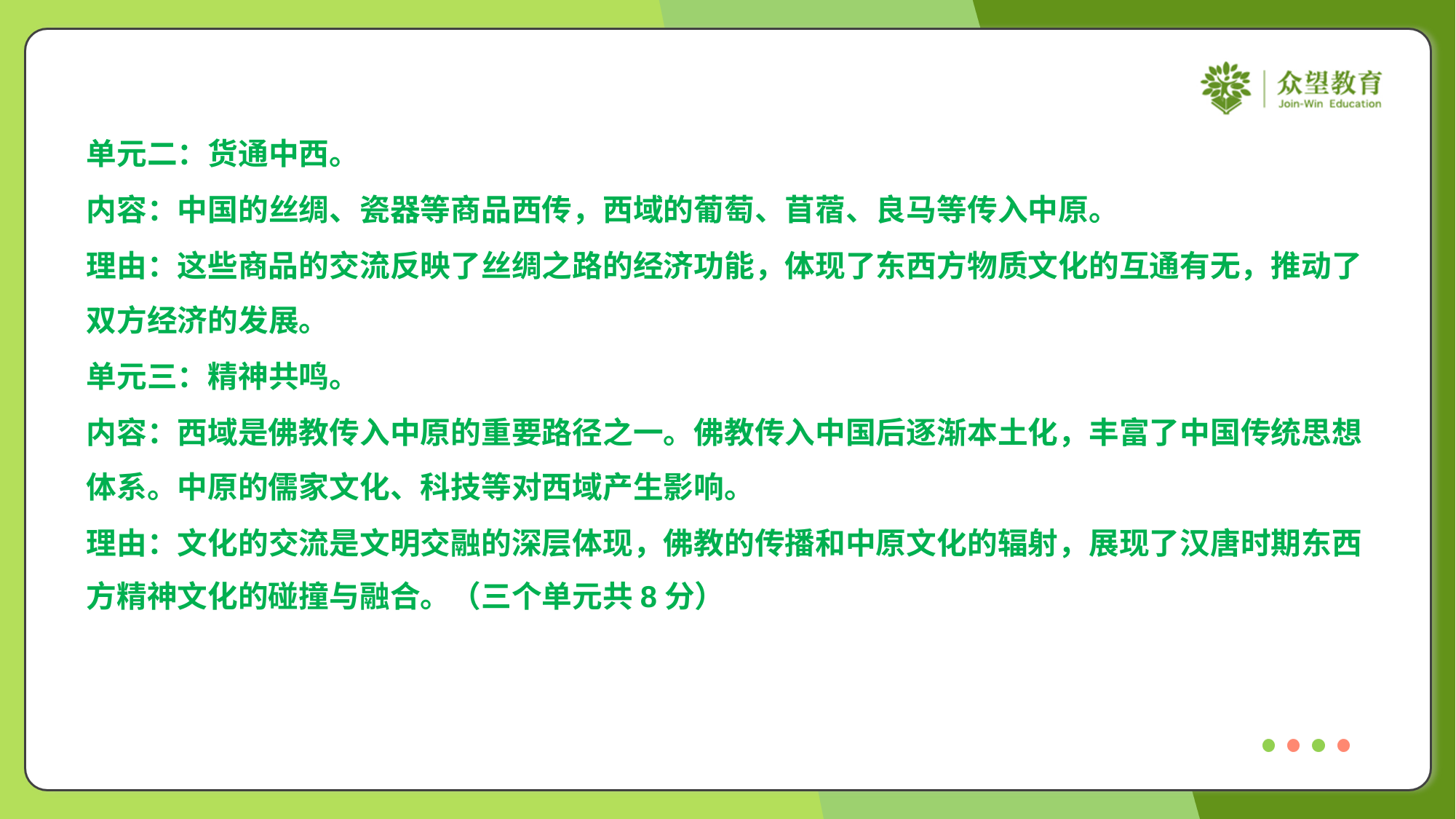

单元二：货通中西。
内容：中国的丝绸、瓷器等商品西传，西域的葡萄、苜蓿、良马等传入中原。
理由：这些商品的交流反映了丝绸之路的经济功能，体现了东西方物质文化的互通有无，推动了
双方经济的发展。
单元三：精神共鸣。
内容：西域是佛教传入中原的重要路径之一。佛教传入中国后逐渐本土化，丰富了中国传统思想
体系。中原的儒家文化、科技等对西域产生影响。
理由：文化的交流是文明交融的深层体现，佛教的传播和中原文化的辐射，展现了汉唐时期东西
方精神文化的碰撞与融合。（三个单元共8分）